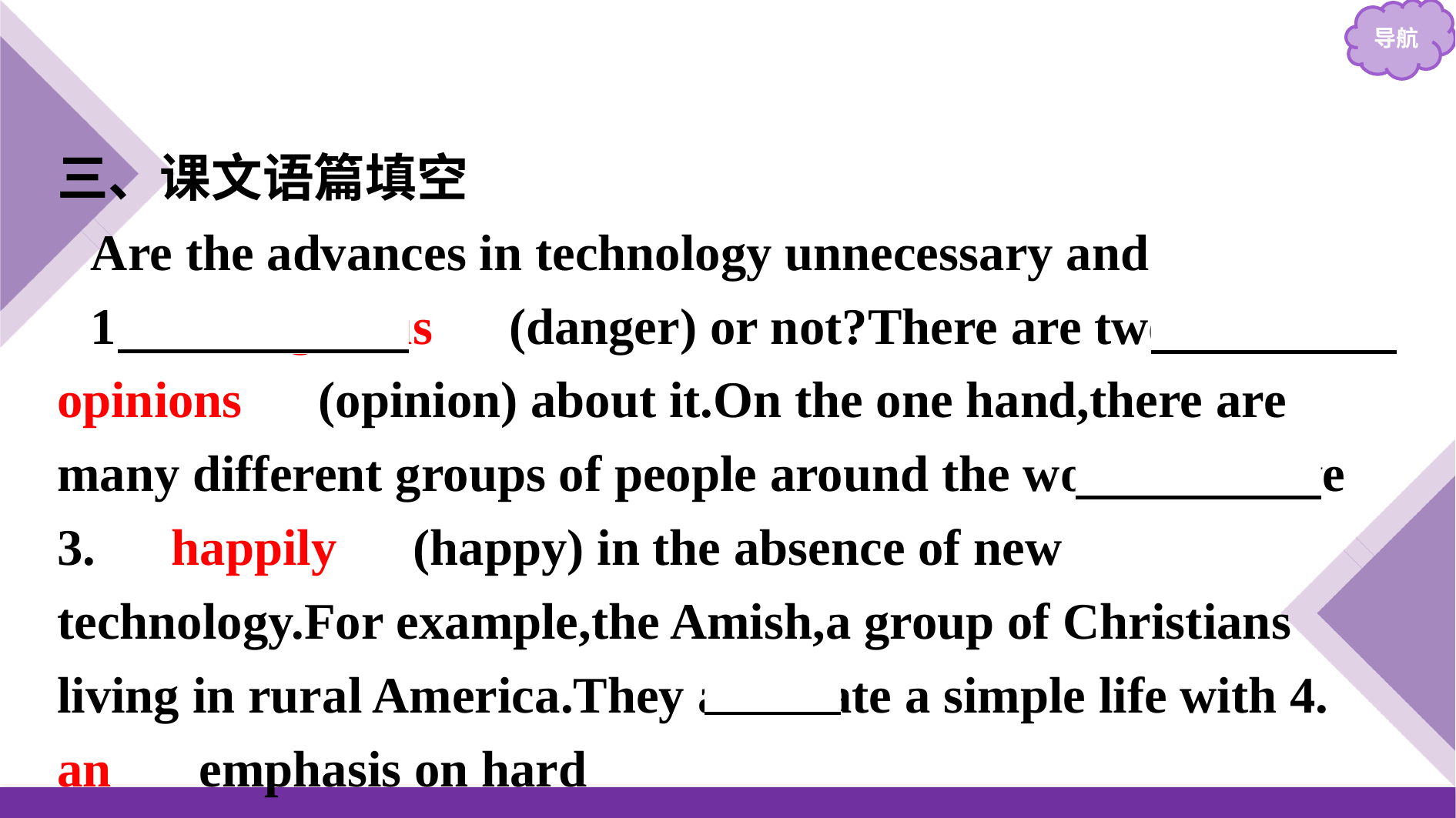

三、课文语篇填空
Are the advances in technology unnecessary and
1.　dangerous　(danger) or not?There are two 2.　opinions　(opinion) about it.On the one hand,there are many different groups of people around the world who live 3.　happily　(happy) in the absence of new technology.For example,the Amish,a group of Christians living in rural America.They advocate a simple life with 4.　an　 emphasis on hard